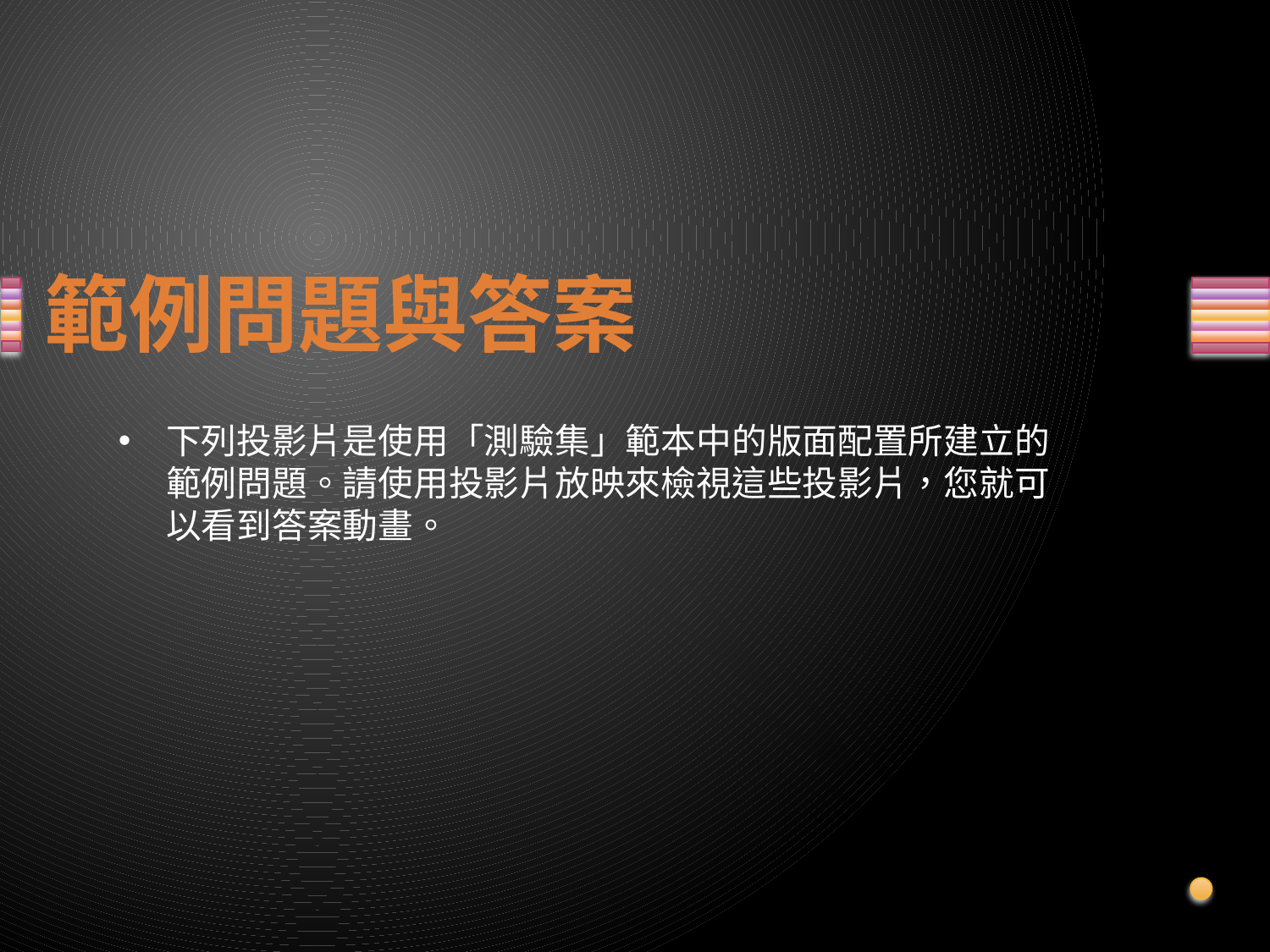

# 範例問題與答案
下列投影片是使用「測驗集」範本中的版面配置所建立的範例問題。請使用投影片放映來檢視這些投影片，您就可以看到答案動畫。